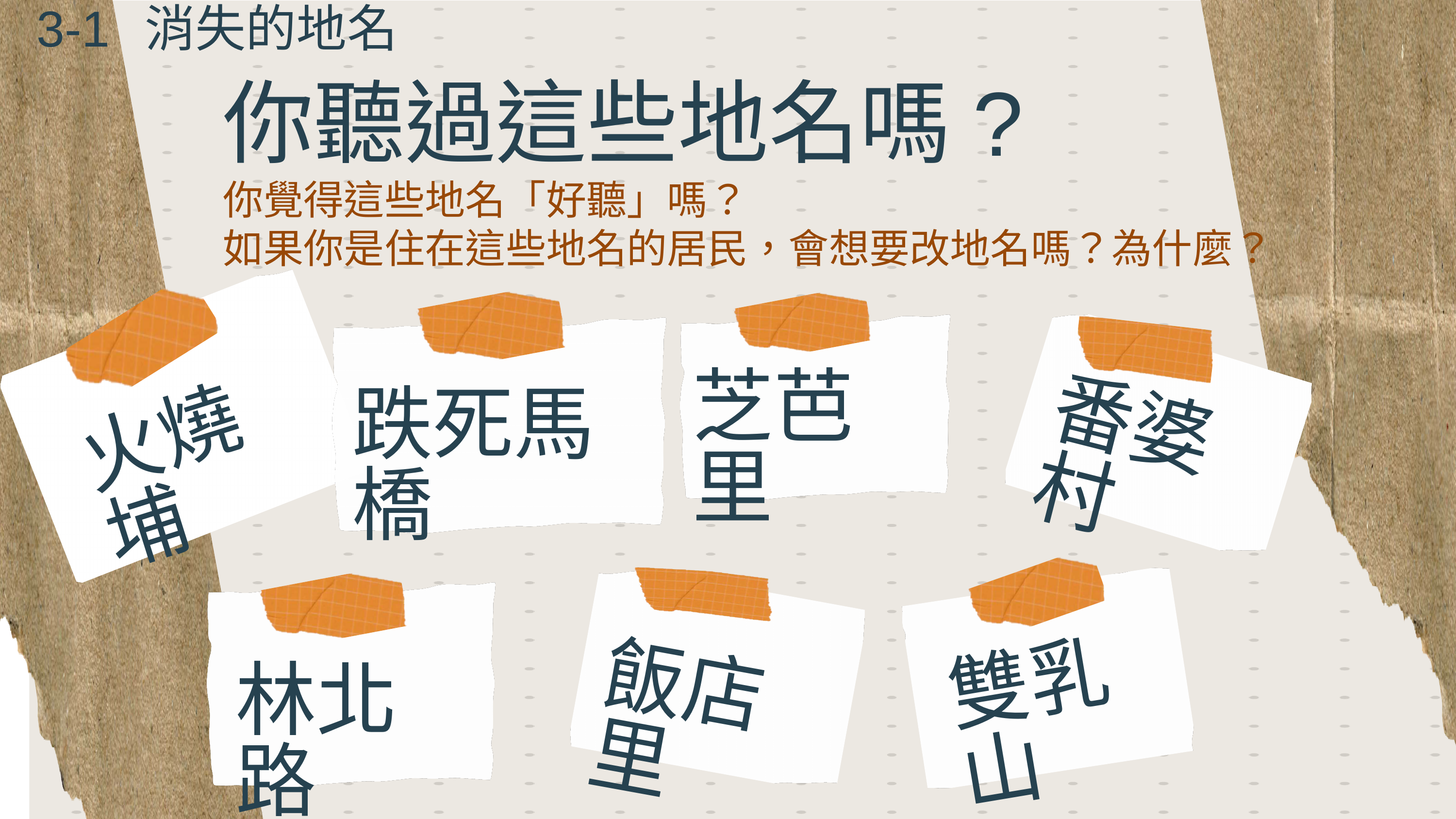

3-1
消失的地名
你聽過這些地名嗎?
你覺得這些地名「好聽」嗎？
如果你是住在這些地名的居民，會想要改地名嗎？為什麼？

芝芭里
跌死馬橋
火燒埔
番婆村

雙乳山
飯店里
林北路